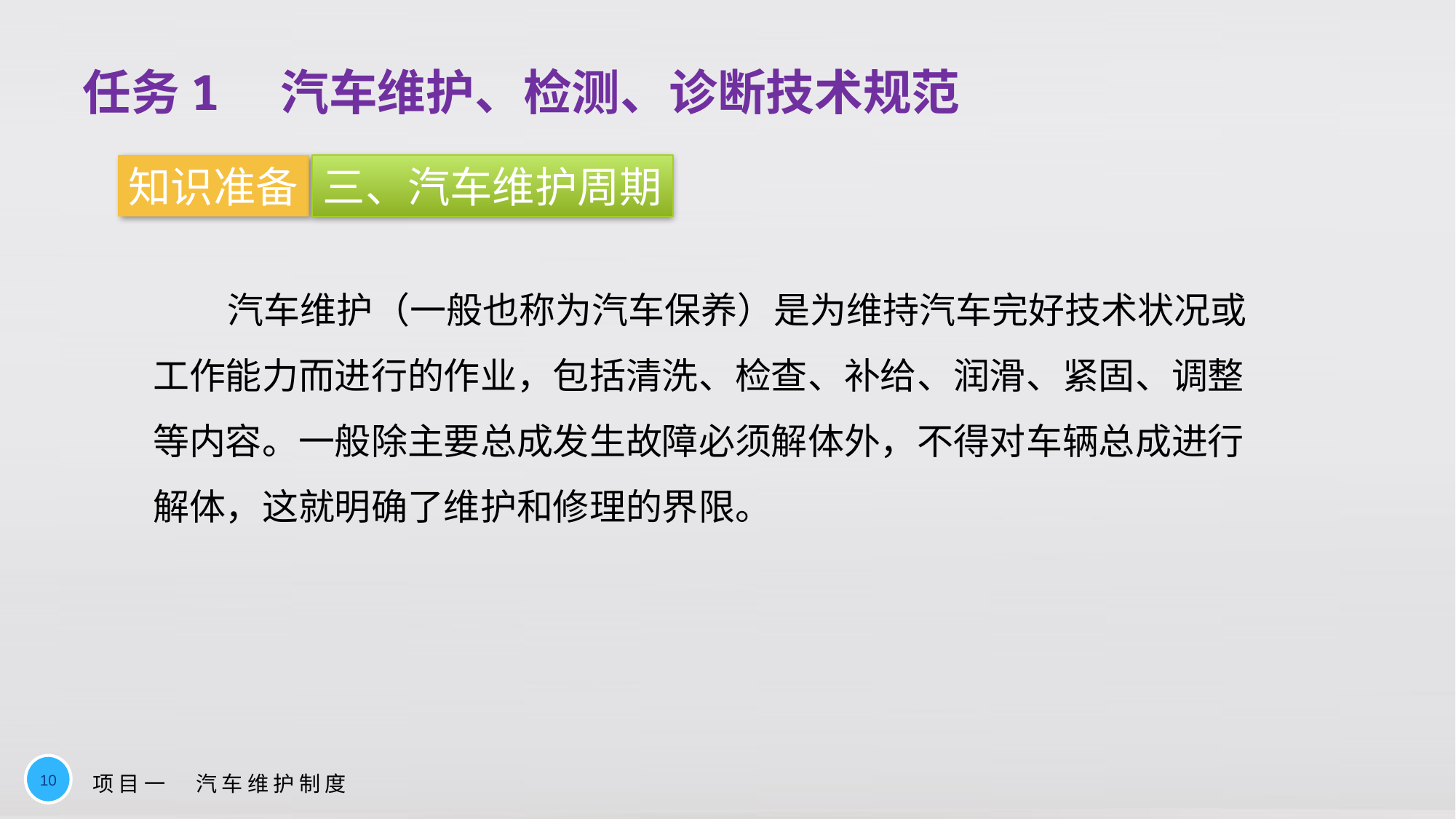

任务1　汽车维护、检测、诊断技术规范
知识准备
三、汽车维护周期
汽车维护（一般也称为汽车保养）是为维持汽车完好技术状况或工作能力而进行的作业，包括清洗、检查、补给、润滑、紧固、调整等内容。一般除主要总成发生故障必须解体外，不得对车辆总成进行解体，这就明确了维护和修理的界限。
10